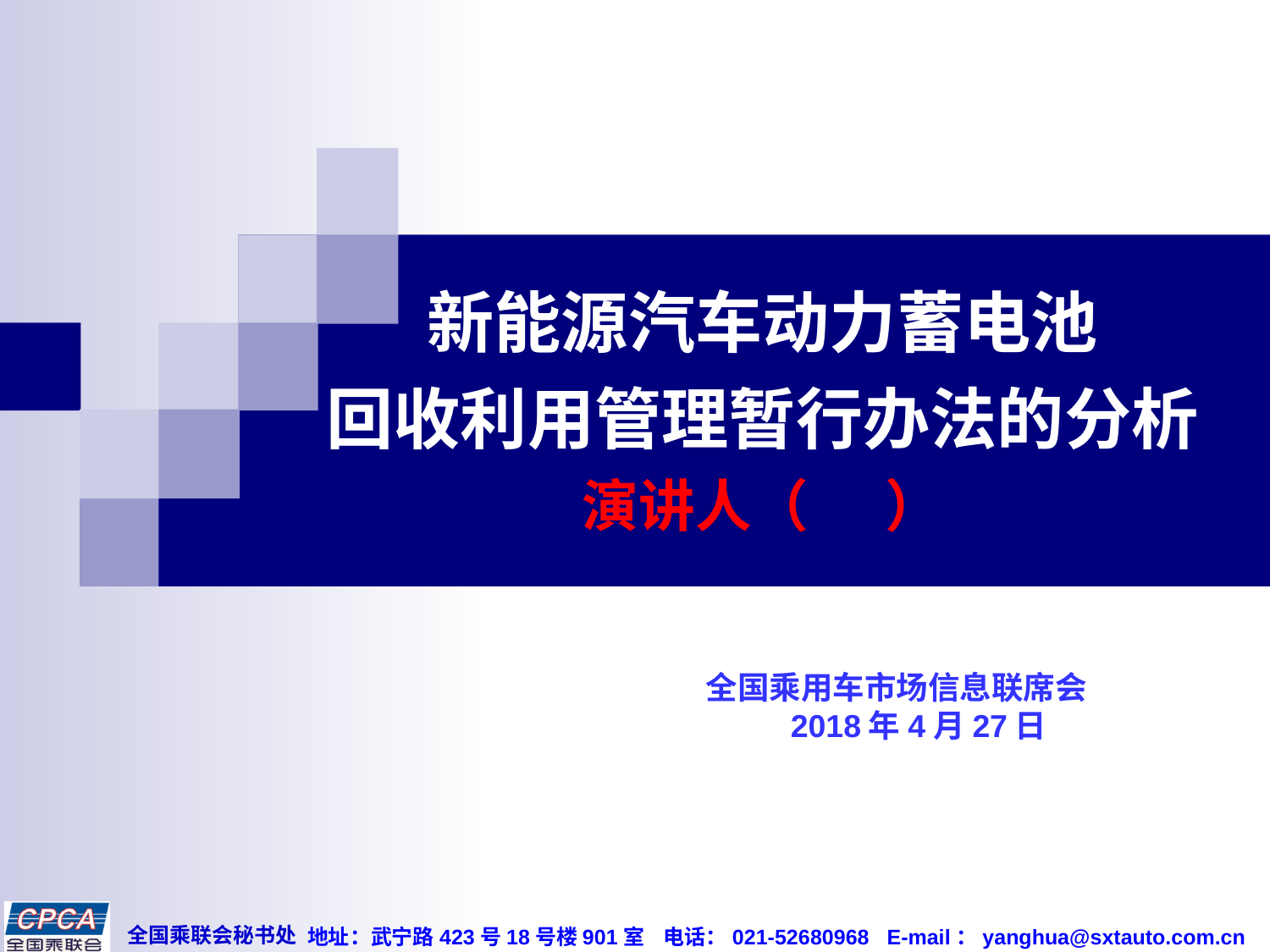

# 新能源汽车动力蓄电池 回收利用管理暂行办法的分析 演讲人（      ）
  全国乘用车市场信息联席会
            2018年4月27日